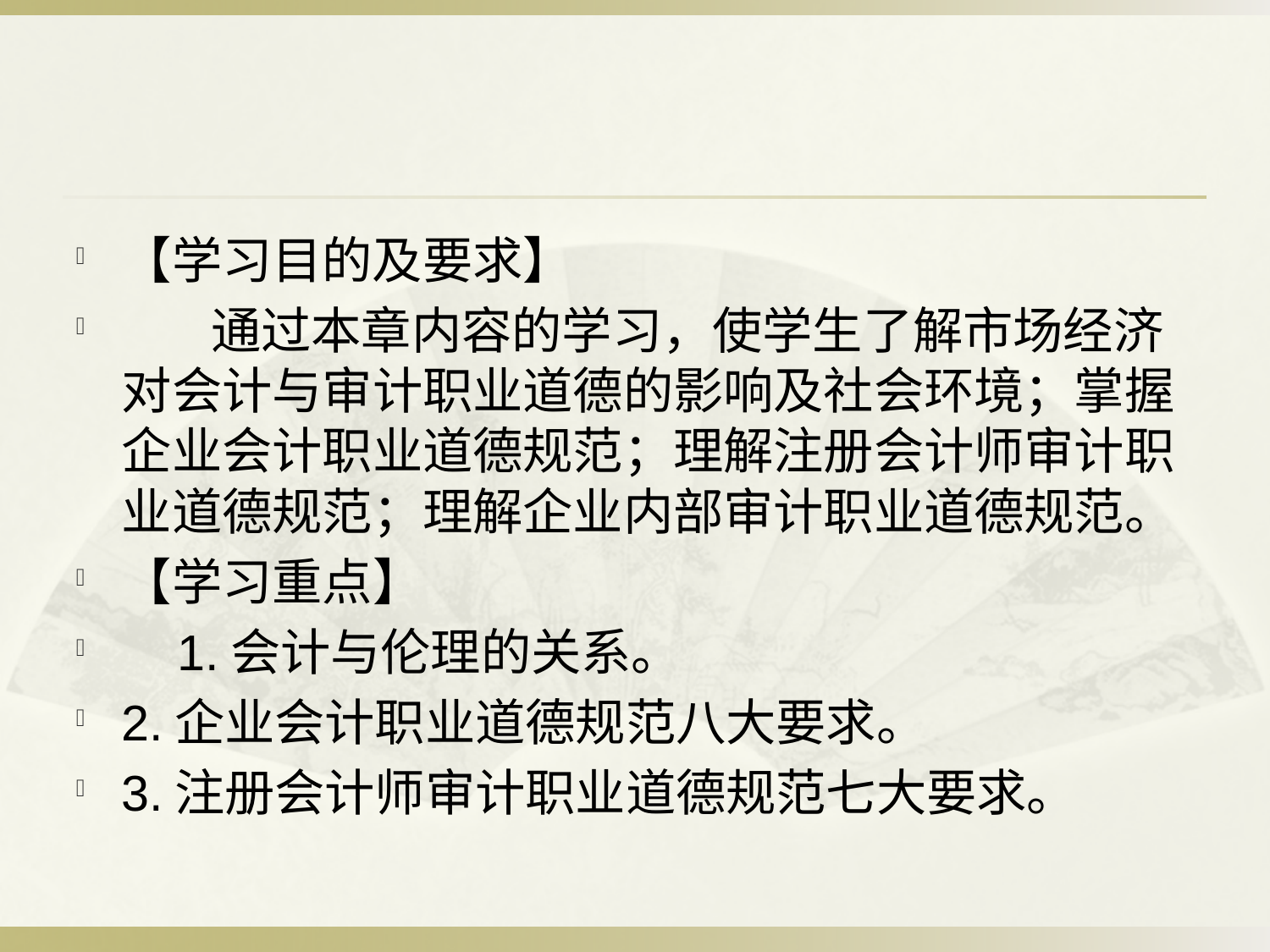

【学习目的及要求】
       通过本章内容的学习，使学生了解市场经济对会计与审计职业道德的影响及社会环境；掌握企业会计职业道德规范；理解注册会计师审计职业道德规范；理解企业内部审计职业道德规范。
【学习重点】
    1.会计与伦理的关系。
2.企业会计职业道德规范八大要求。
3.注册会计师审计职业道德规范七大要求。